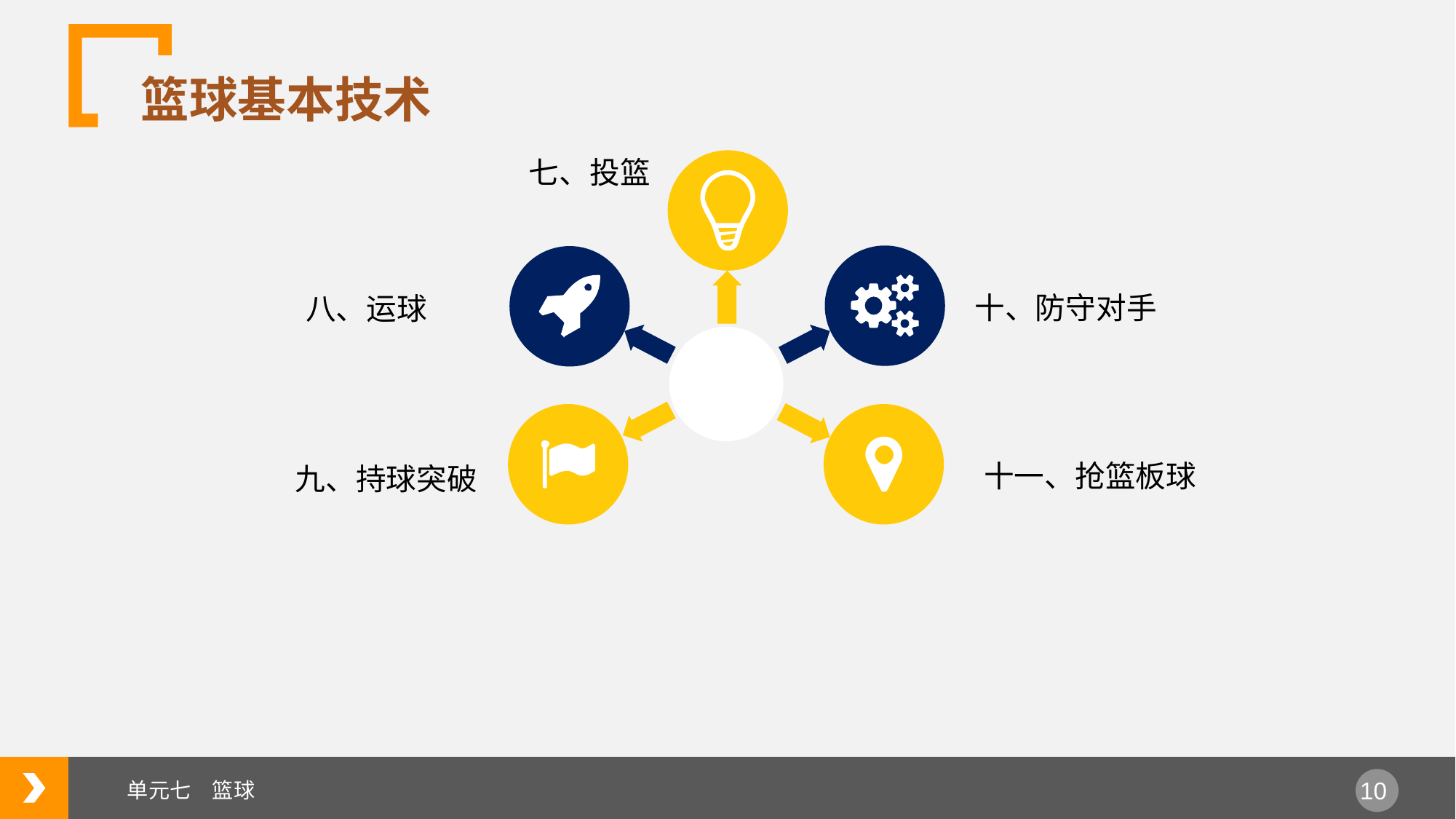

篮球基本技术
七、投篮

十、防守对手
八、运球

十一、抢篮板球
九、持球突破
单元七　篮球